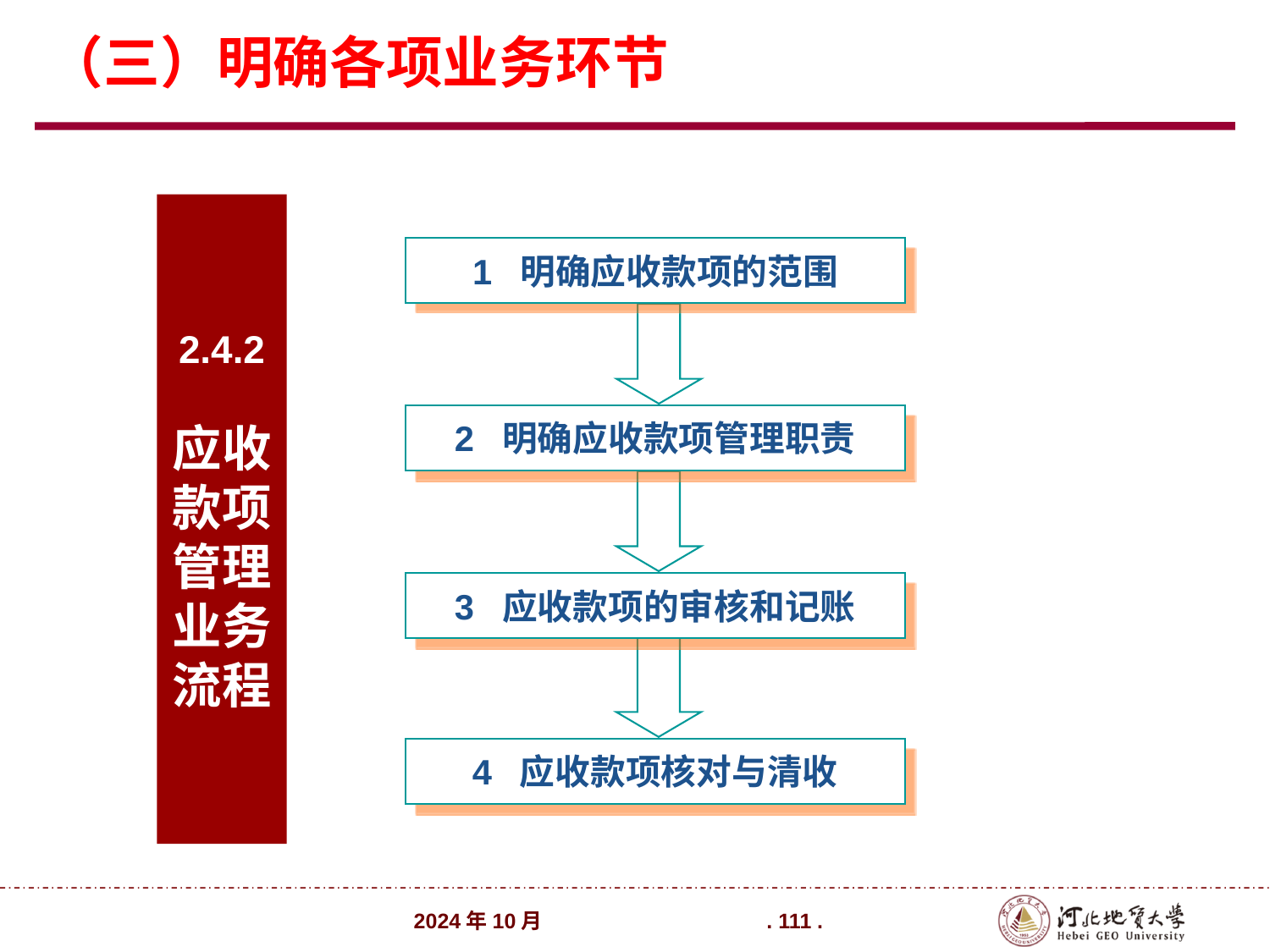

（三）明确各项业务环节
2.4.2
应收款项管理业务流程
1  明确应收款项的范围

2  明确应收款项管理职责

3  应收款项的审核和记账

4  应收款项核对与清收
2024年10月                                             . 111 .